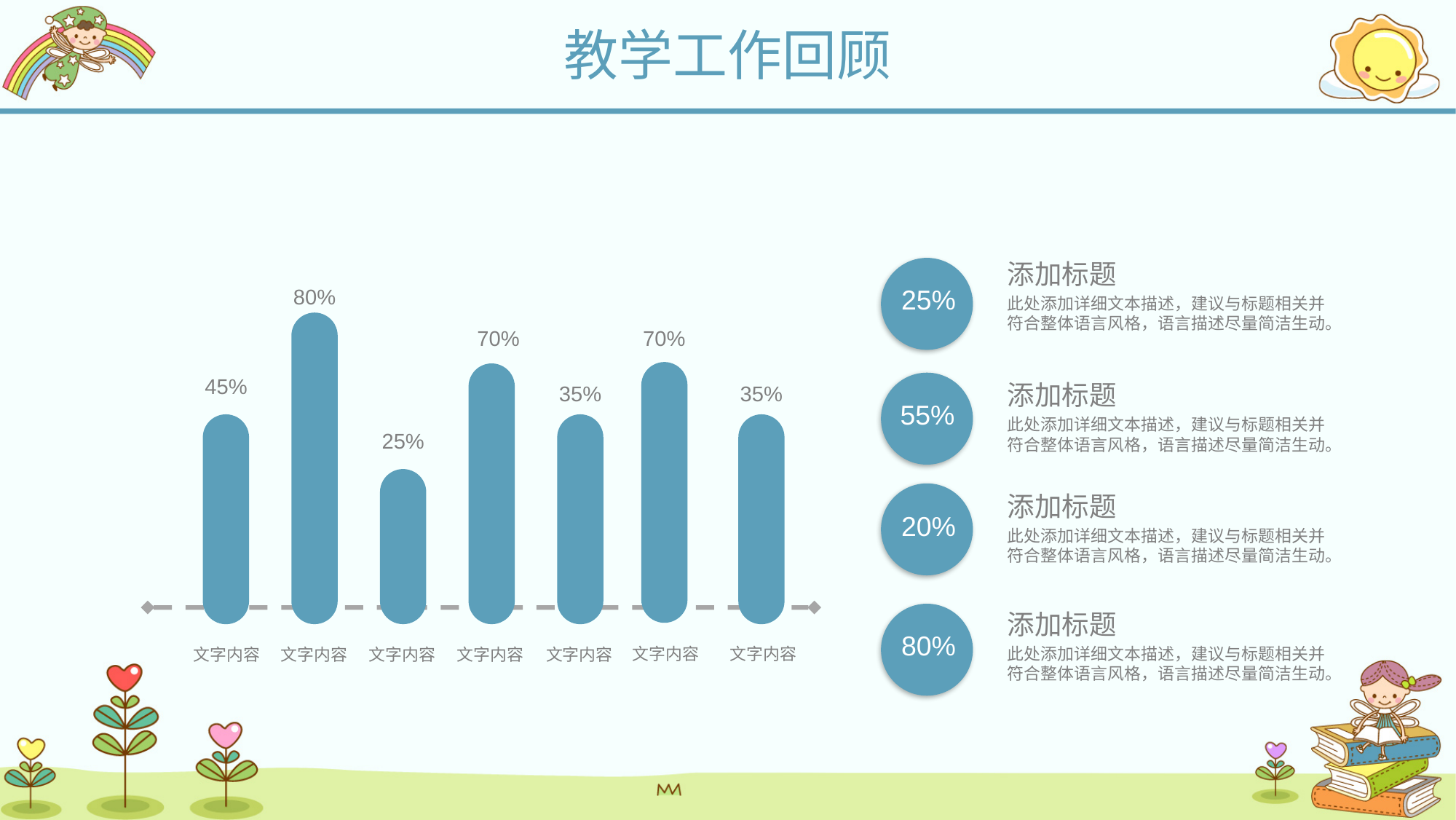

教学工作回顾

添加标题
此处添加详细文本描述，建议与标题相关并符合整体语言风格，语言描述尽量简洁生动。

80%
25%

70%
70%

45%
35%
35%
添加标题
此处添加详细文本描述，建议与标题相关并符合整体语言风格，语言描述尽量简洁生动。

55%

25%

添加标题
此处添加详细文本描述，建议与标题相关并符合整体语言风格，语言描述尽量简洁生动。
20%
添加标题
此处添加详细文本描述，建议与标题相关并符合整体语言风格，语言描述尽量简洁生动。

80%
文字内容
文字内容
文字内容
文字内容
文字内容
文字内容
文字内容